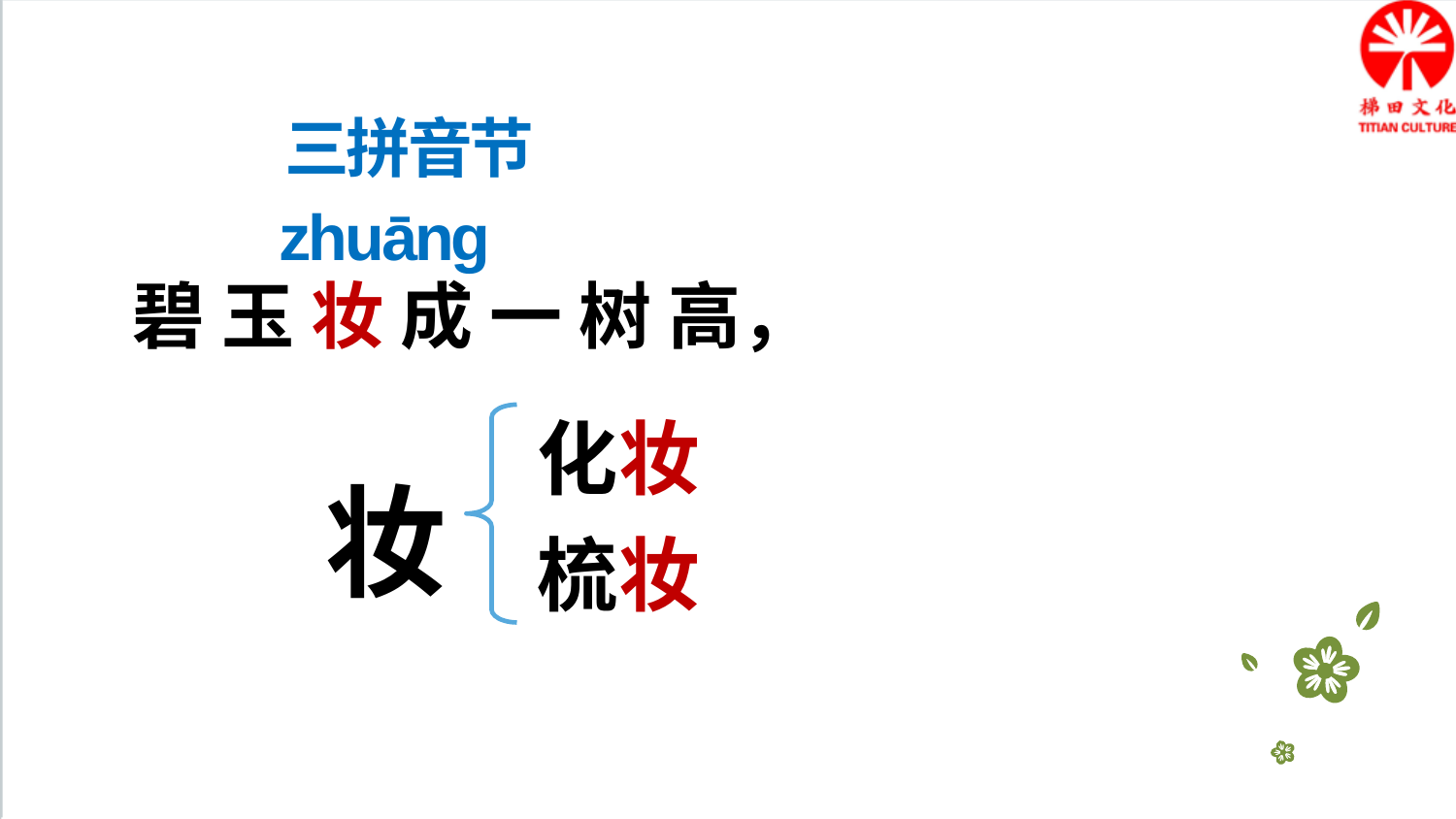

三拼音节
zhuāng
碧 玉 妆 成 一 树 高，
化妆
梳妆

妆